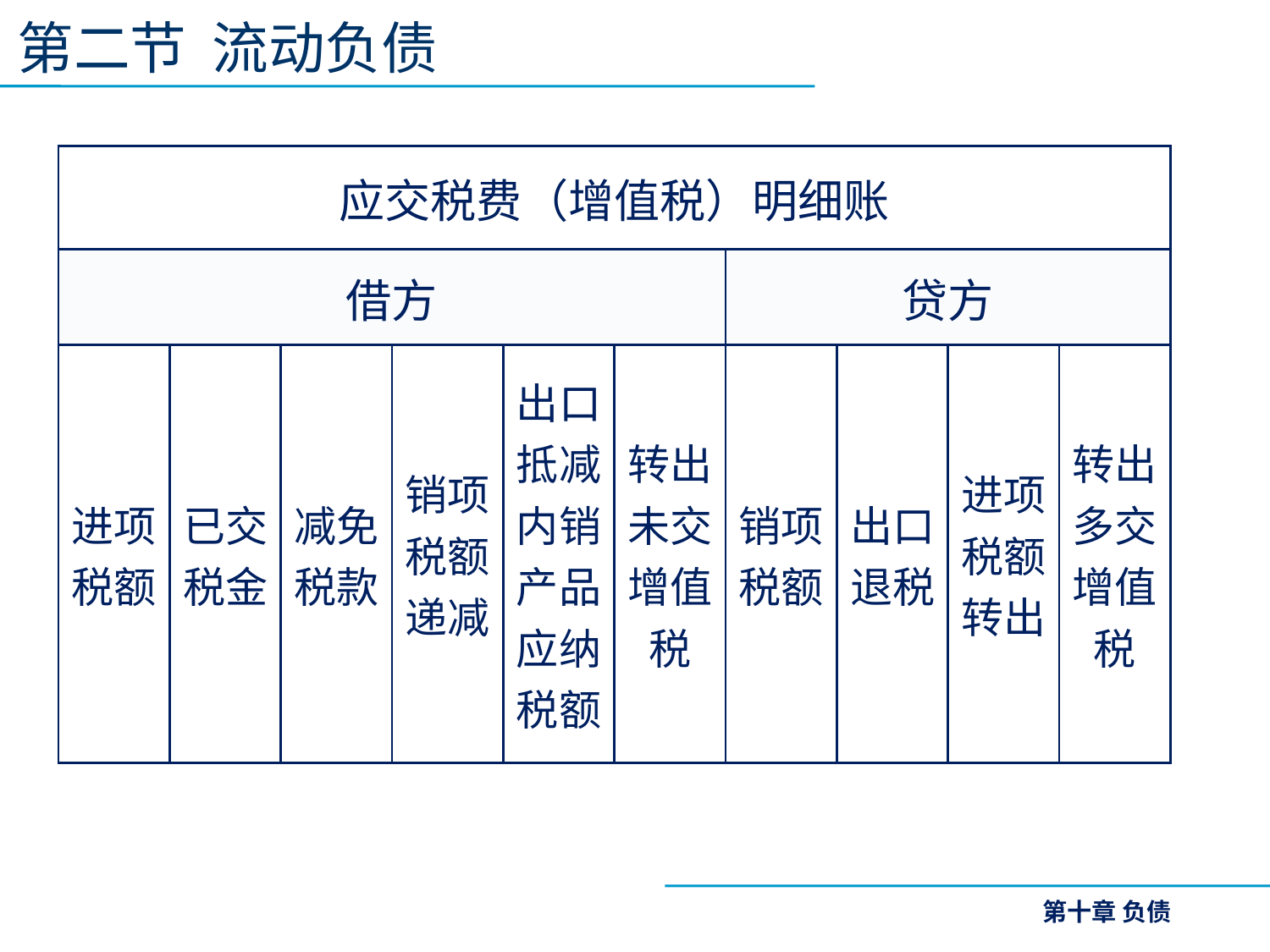

第二节  流动负债
| 应交税费（增值税）明细账 |  |  |  |  |  |  |  |  |  |
| --- | --- | --- | --- | --- | --- | --- | --- | --- | --- |
| 借方 |  |  |  |  |  | 贷方 |  |  |  |
| 进项税额 | 已交税金 | 减免税款 | 销项税额递减 | 出口抵减内销产品应纳税额 | 转出未交增值税 | 销项税额 | 出口退税 | 进项税额转出 | 转出多交增值税 |